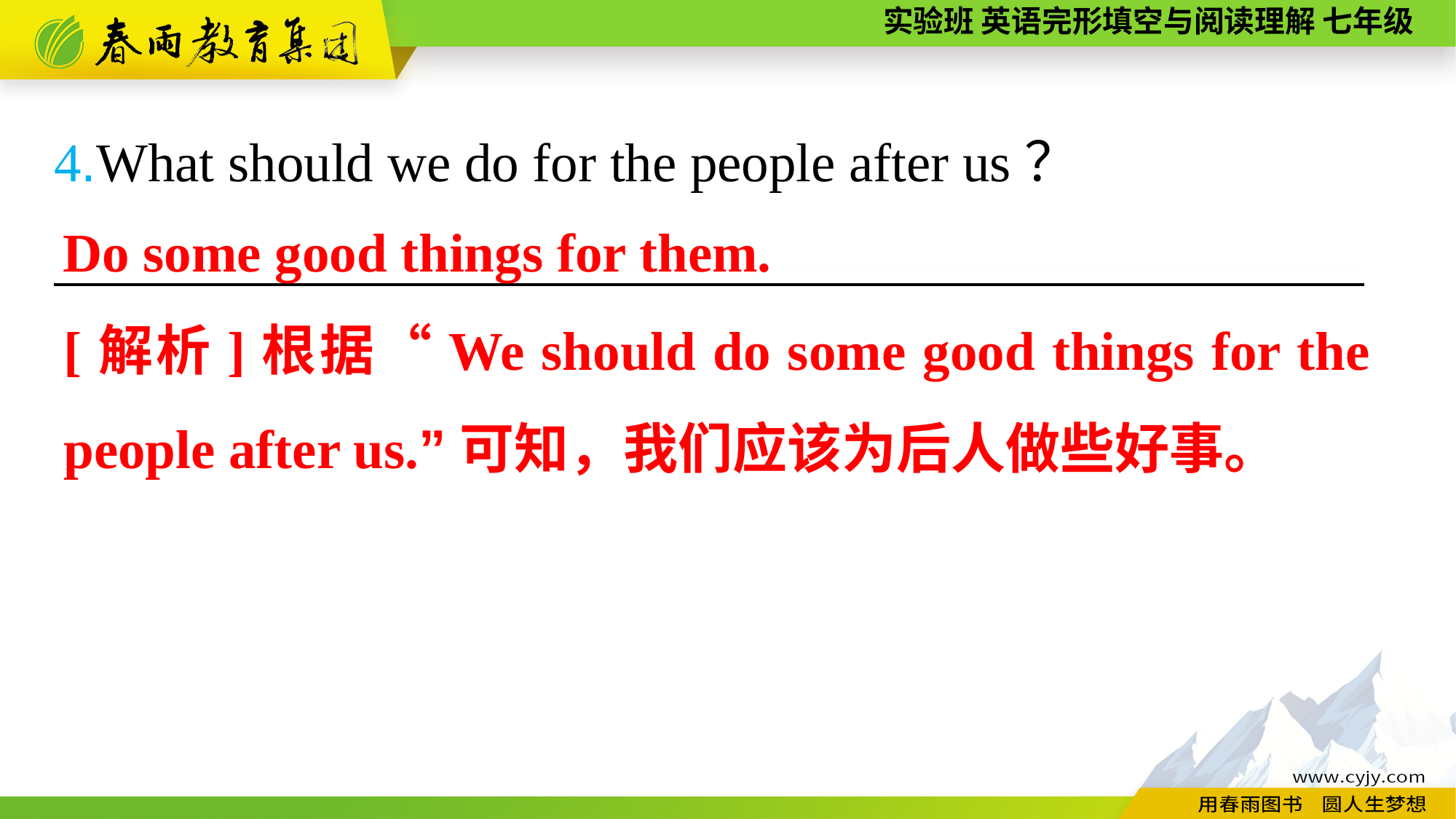

4.What should we do for the people after us？
————————————————————————
Do some good things for them.
[解析]根据“We should do some good things for the people after us.”可知，我们应该为后人做些好事。